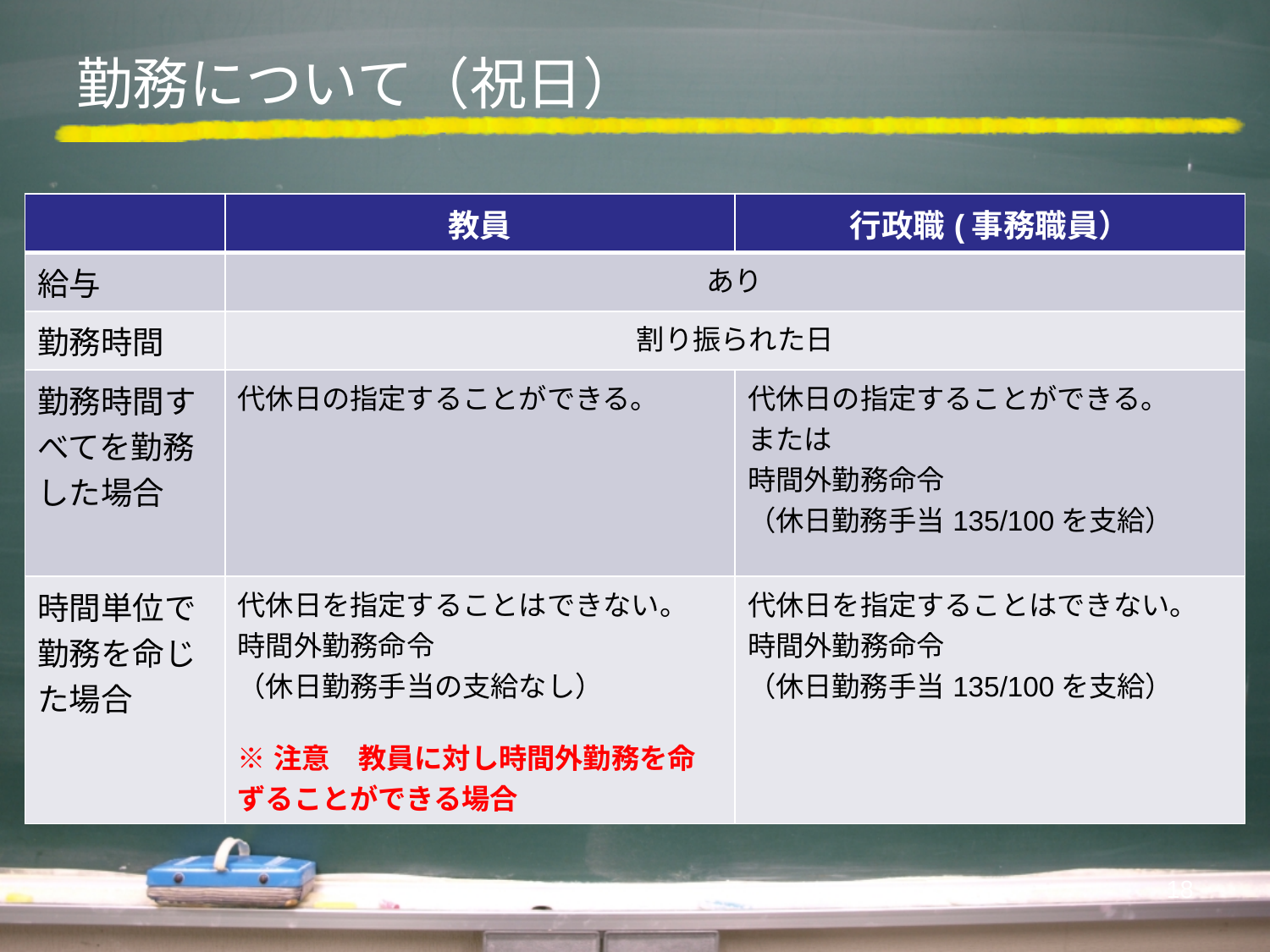

# 勤務について（祝日）
|  | 教員 | 行政職(事務職員） |
| --- | --- | --- |
| 給与 | あり |  |
| 勤務時間 | 割り振られた日 |  |
| 勤務時間すべてを勤務した場合 | 代休日の指定することができる。 | 代休日の指定することができる。 または 時間外勤務命令 （休日勤務手当135/100を支給） |
| 時間単位で勤務を命じた場合 | 代休日を指定することはできない。 時間外勤務命令 （休日勤務手当の支給なし）　 ※注意　教員に対し時間外勤務を命ずることができる場合 | 代休日を指定することはできない。 時間外勤務命令 （休日勤務手当135/100を支給） |
18